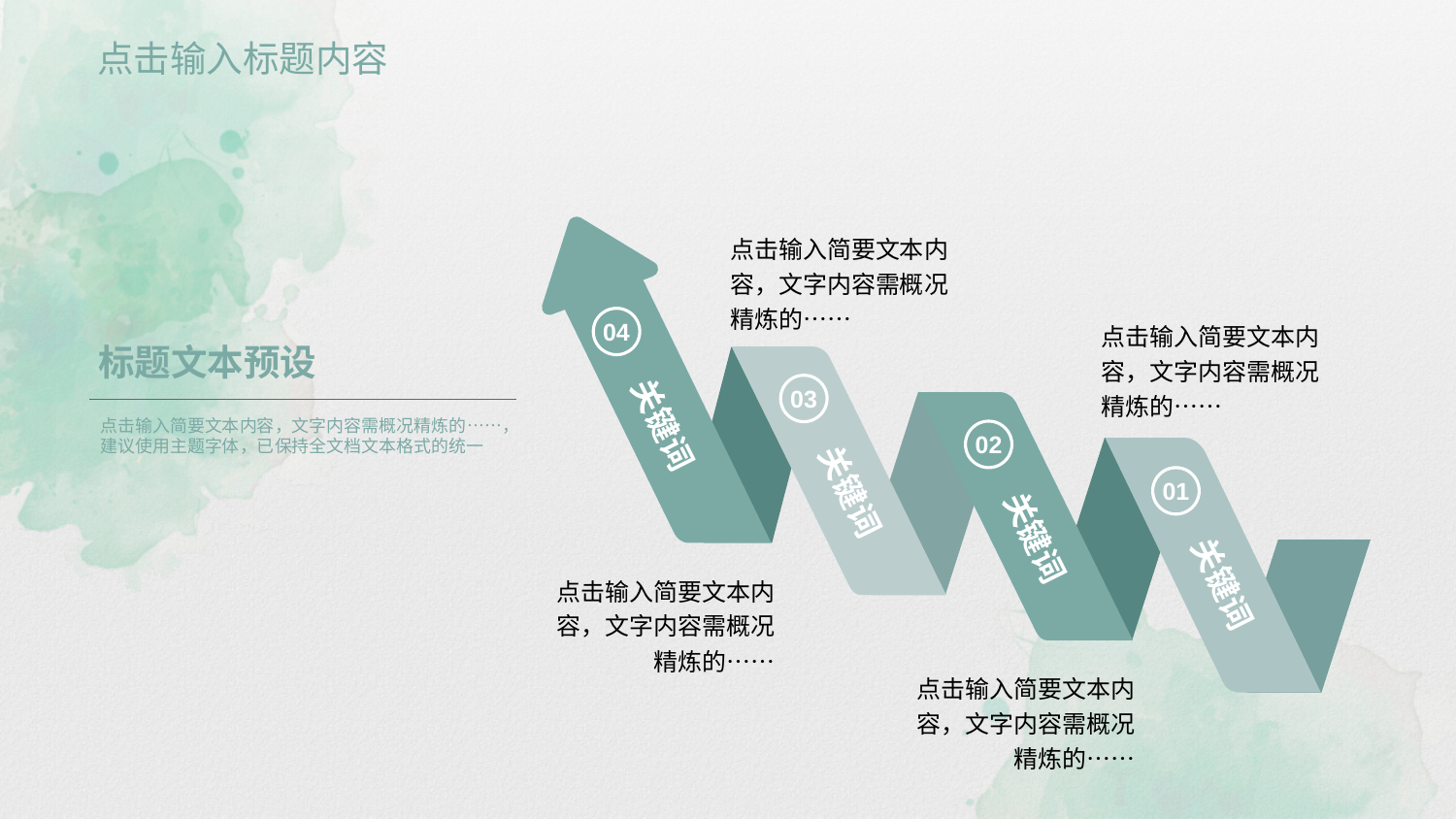

点击输入标题内容

点击输入简要文本内容，文字内容需概况精炼的……
04
点击输入简要文本内容，文字内容需概况精炼的……

03

关键词
02

关键词
01
关键词

关键词
点击输入简要文本内容，文字内容需概况精炼的……
点击输入简要文本内容，文字内容需概况精炼的……
标题文本预设
点击输入简要文本内容，文字内容需概况精炼的……，
建议使用主题字体，已保持全文档文本格式的统一